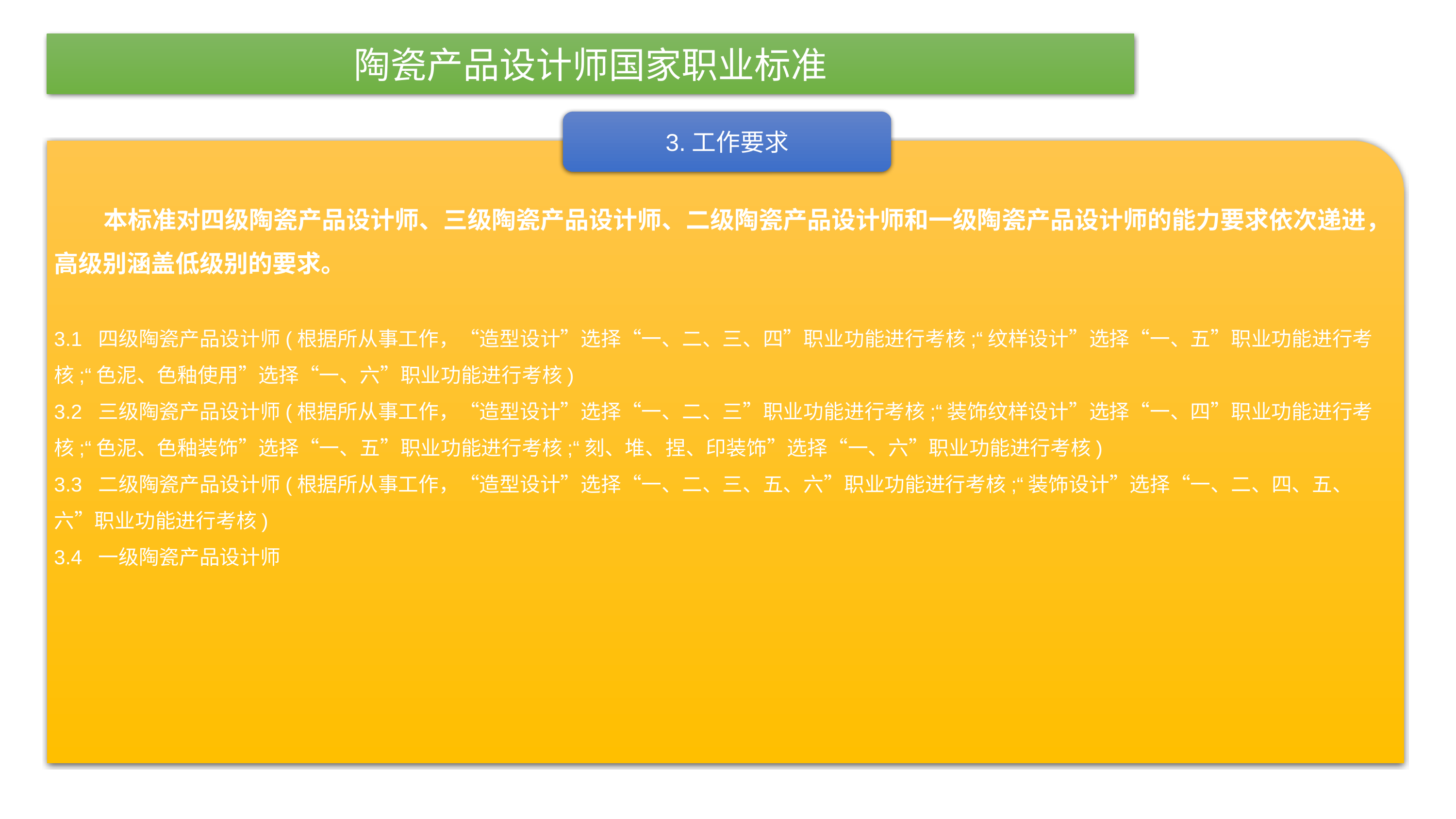

陶瓷产品设计师国家职业标准
3.工作要求
        本标准对四级陶瓷产品设计师、三级陶瓷产品设计师、二级陶瓷产品设计师和一级陶瓷产品设计师的能力要求依次递进，高级别涵盖低级别的要求。

3.1  四级陶瓷产品设计师(根据所从事工作，“造型设计”选择“一、二、三、四”职业功能进行考核;“纹样设计”选择“一、五”职业功能进行考核;“色泥、色釉使用”选择“一、六”职业功能进行考核)
3.2  三级陶瓷产品设计师(根据所从事工作，“造型设计”选择“一、二、三”职业功能进行考核;“装饰纹样设计”选择“一、四”职业功能进行考核;“色泥、色釉装饰”选择“一、五”职业功能进行考核;“刻、堆、捏、印装饰”选择“一、六”职业功能进行考核)
3.3  二级陶瓷产品设计师(根据所从事工作，“造型设计”选择“一、二、三、五、六”职业功能进行考核;“装饰设计”选择“一、二、四、五、六”职业功能进行考核)
3.4  一级陶瓷产品设计师